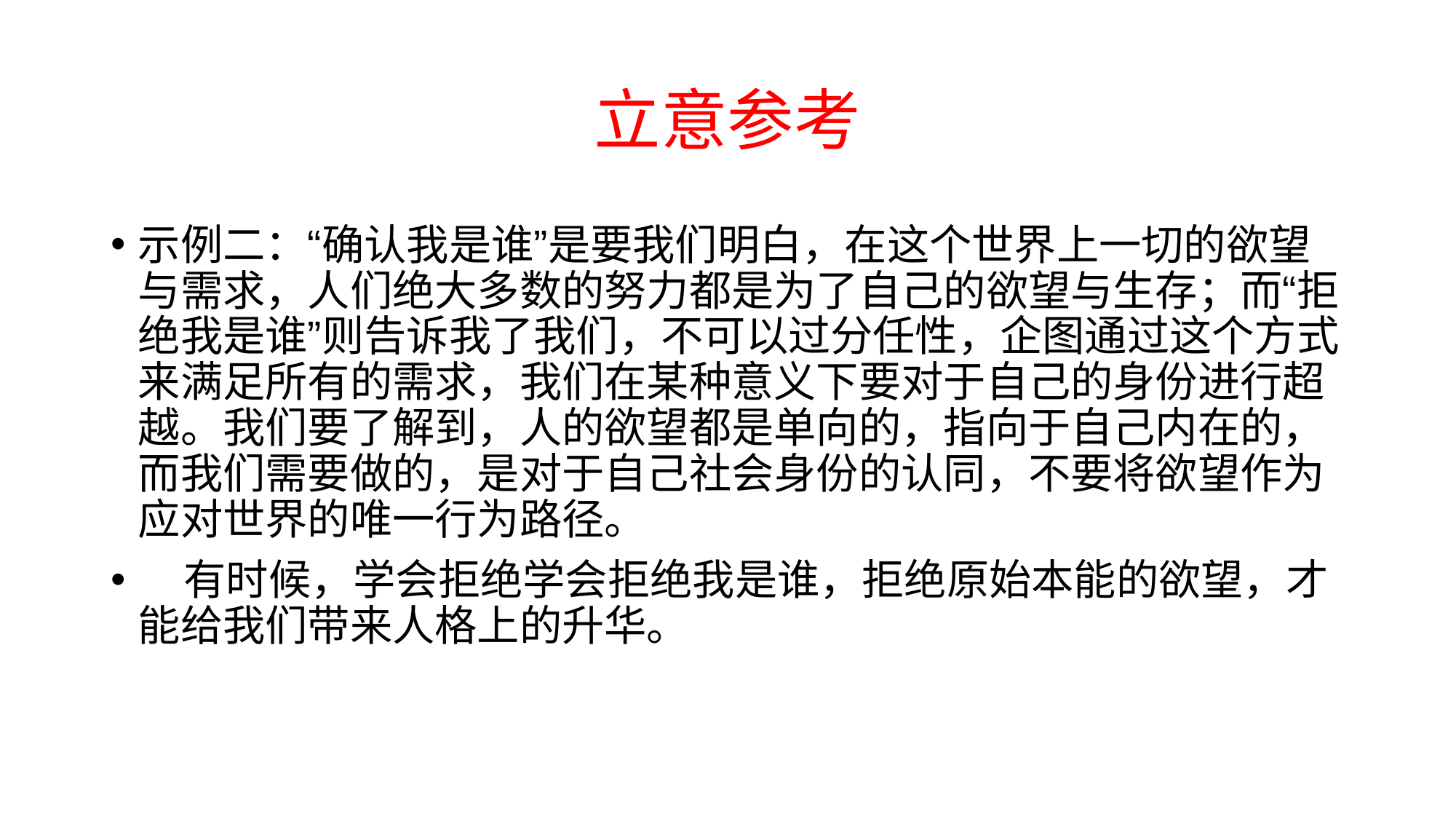

# 立意参考
示例二：“确认我是谁”是要我们明白，在这个世界上一切的欲望与需求，人们绝大多数的努力都是为了自己的欲望与生存；而“拒绝我是谁”则告诉我了我们，不可以过分任性，企图通过这个方式来满足所有的需求，我们在某种意义下要对于自己的身份进行超越。我们要了解到，人的欲望都是单向的，指向于自己内在的，而我们需要做的，是对于自己社会身份的认同，不要将欲望作为应对世界的唯一行为路径。
   有时候，学会拒绝学会拒绝我是谁，拒绝原始本能的欲望，才能给我们带来人格上的升华。